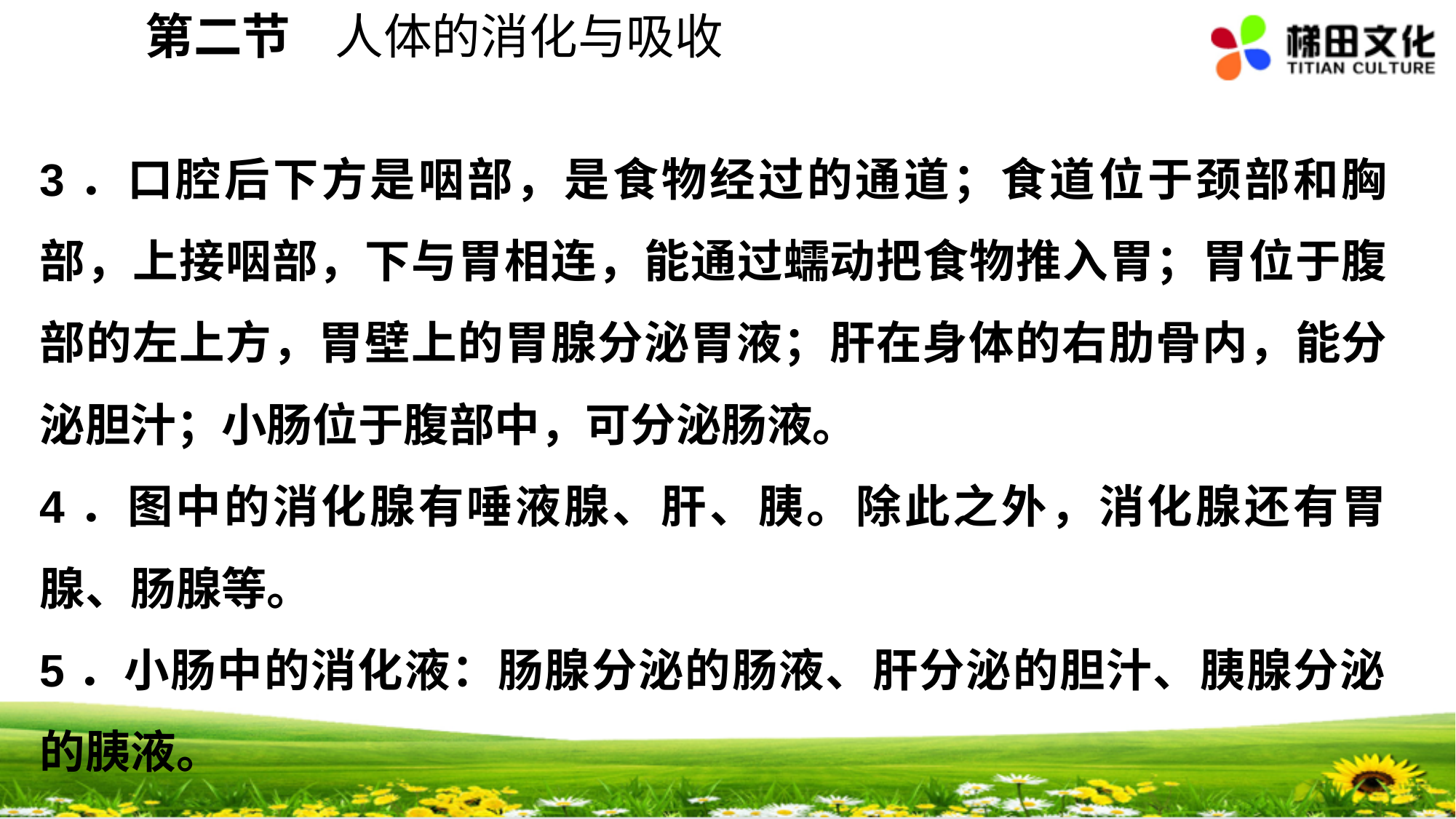

第二节    人体的消化与吸收
3．口腔后下方是咽部，是食物经过的通道；食道位于颈部和胸部，上接咽部，下与胃相连，能通过蠕动把食物推入胃；胃位于腹部的左上方，胃壁上的胃腺分泌胃液；肝在身体的右肋骨内，能分泌胆汁；小肠位于腹部中，可分泌肠液。
4．图中的消化腺有唾液腺、肝、胰。除此之外，消化腺还有胃腺、肠腺等。
5．小肠中的消化液：肠腺分泌的肠液、肝分泌的胆汁、胰腺分泌的胰液。